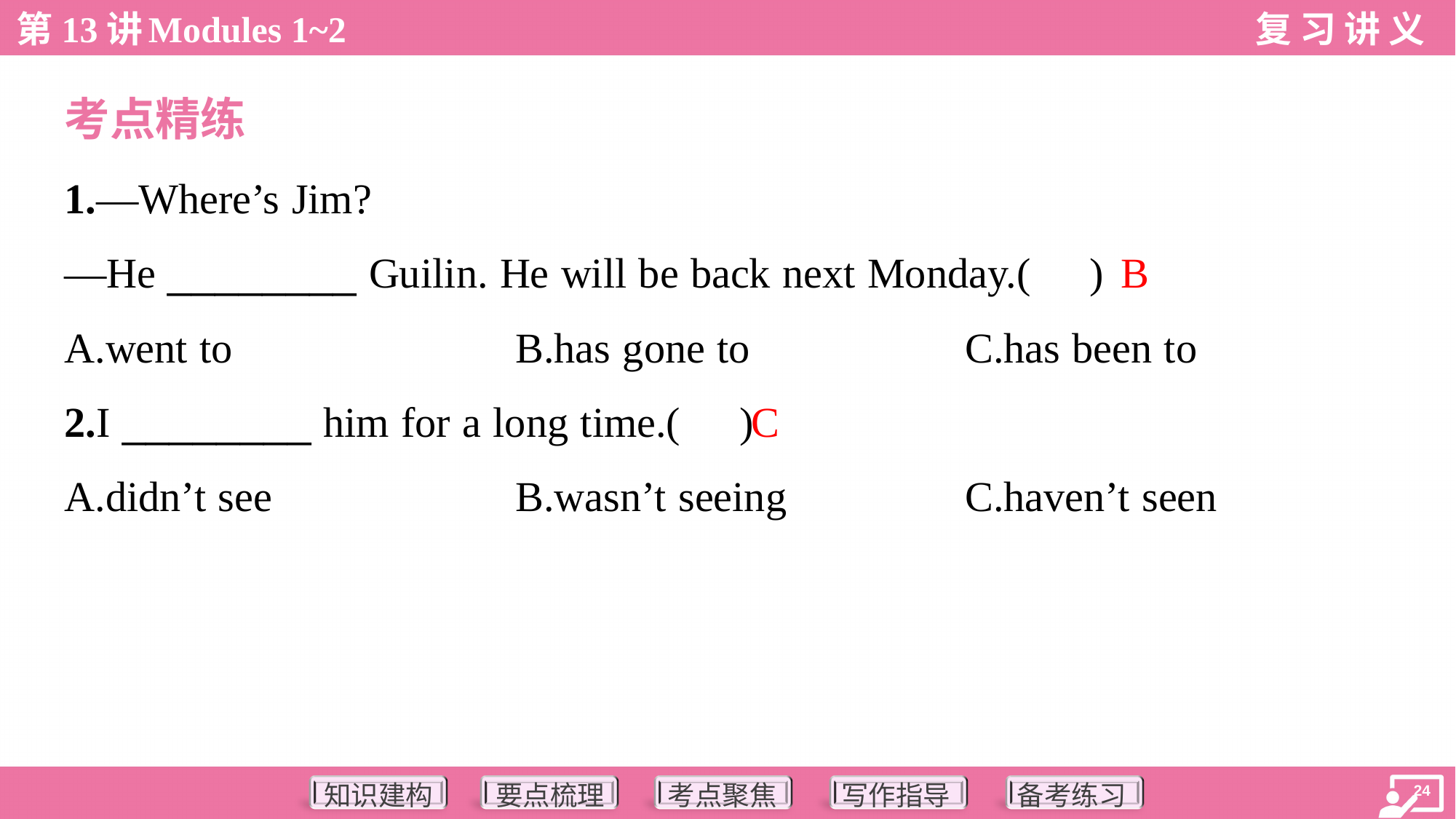

考点精练
1.—Where’s Jim?
—He ________ Guilin. He will be back next Monday.(     )
B
A.went to	B.has gone to	C.has been to
C
2.I ________ him for a long time.(     )
A.didn’t see	B.wasn’t seeing	C.haven’t seen